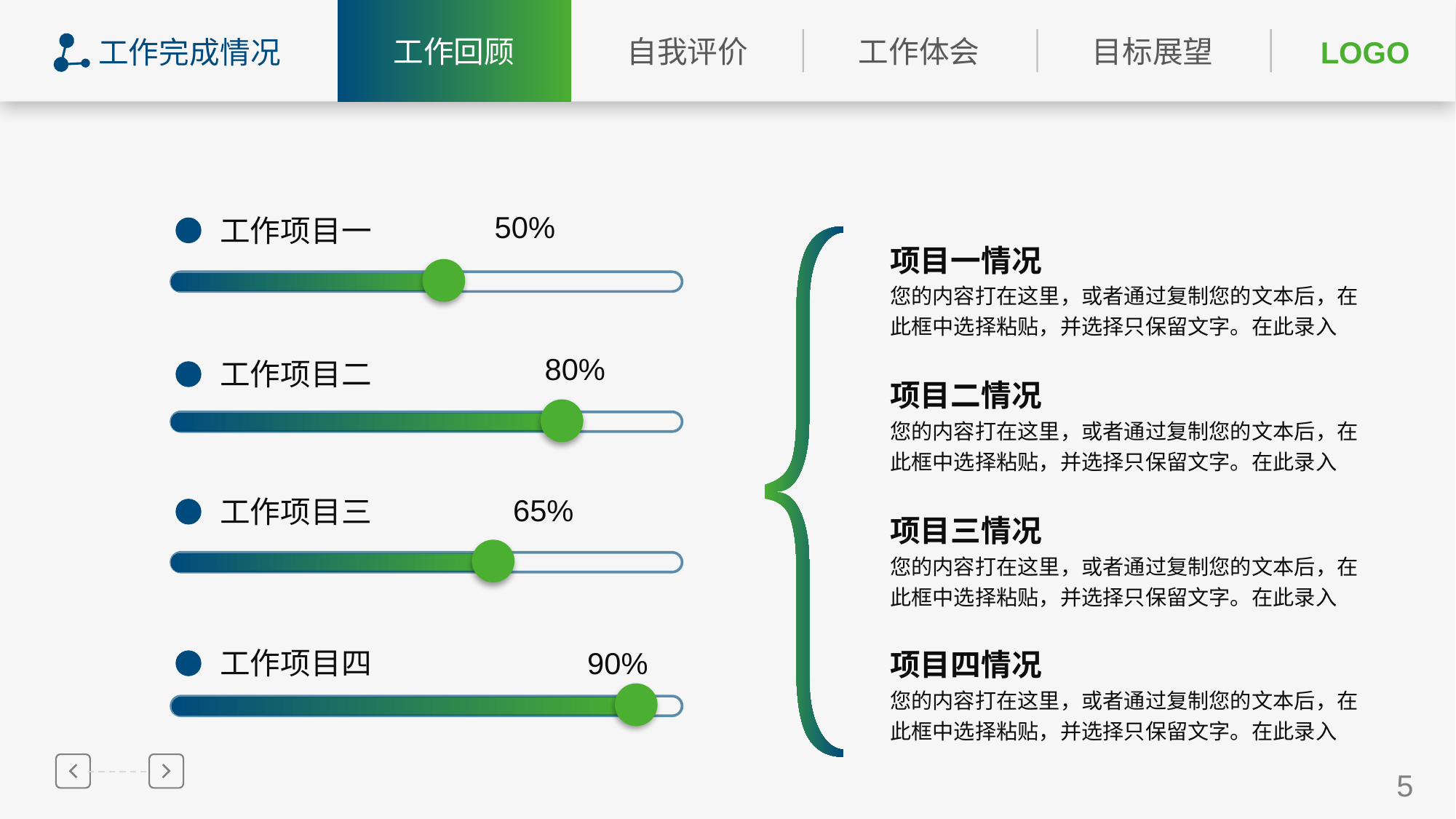

工作完成情况

50%
工作项目一

项目一情况
您的内容打在这里，或者通过复制您的文本后，在此框中选择粘贴，并选择只保留文字。在此录入

80%
工作项目二

项目二情况
您的内容打在这里，或者通过复制您的文本后，在此框中选择粘贴，并选择只保留文字。在此录入

65%
工作项目三

项目三情况
您的内容打在这里，或者通过复制您的文本后，在此框中选择粘贴，并选择只保留文字。在此录入

项目四情况
您的内容打在这里，或者通过复制您的文本后，在此框中选择粘贴，并选择只保留文字。在此录入
工作项目四

90%